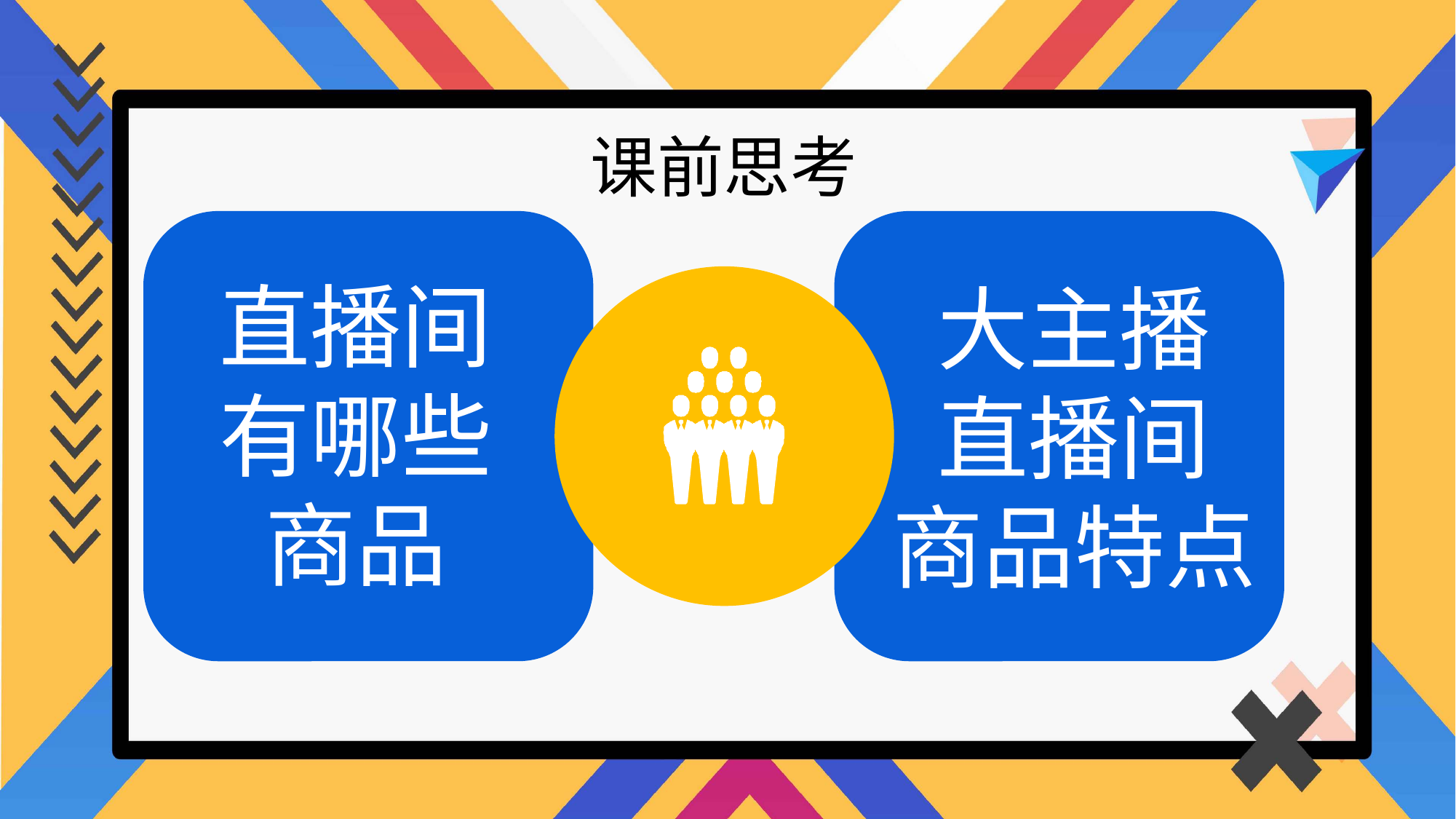

课前思考

直播间
有哪些
商品

大主播
直播间
商品特点